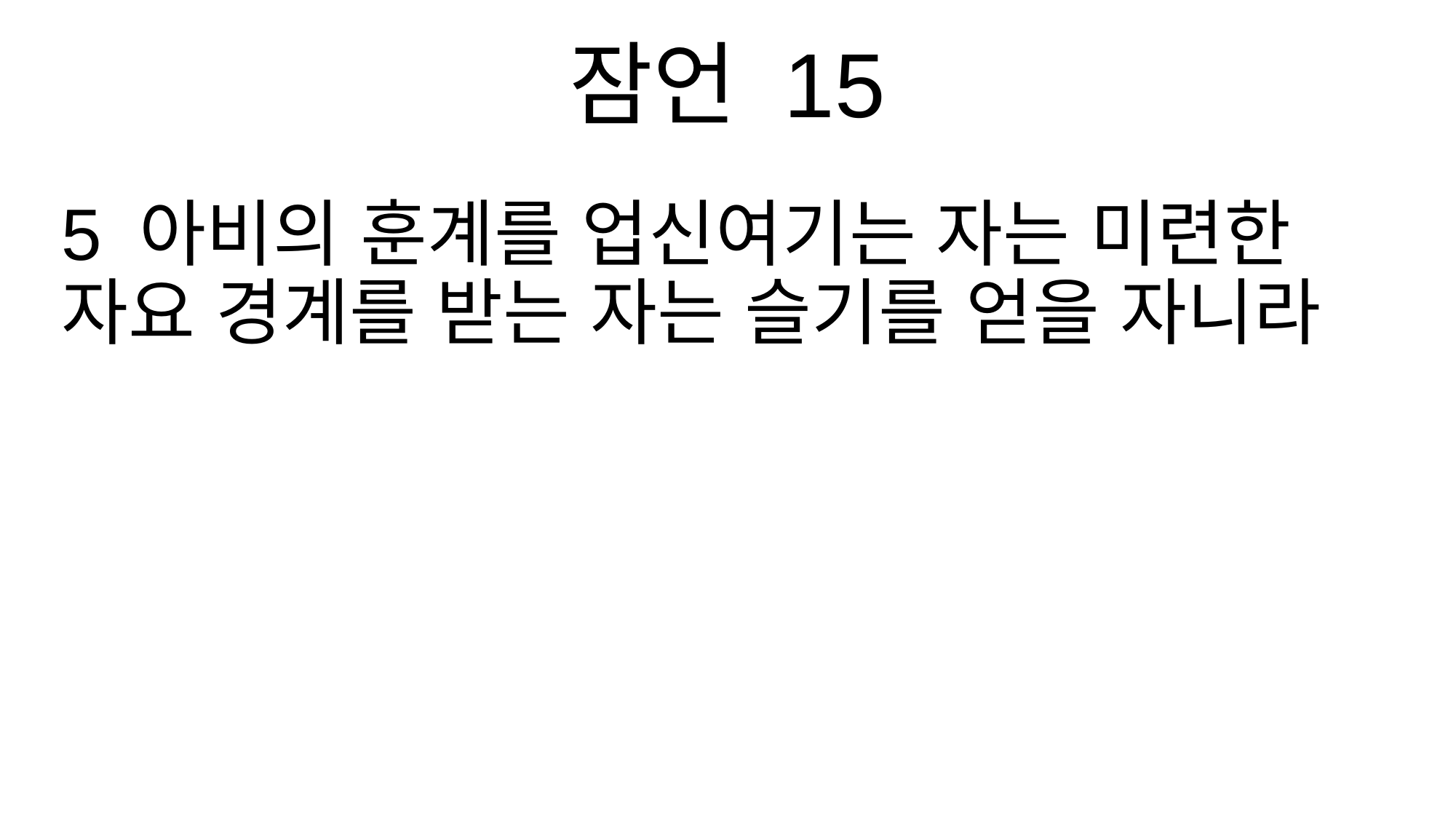

잠언 15
5 아비의 훈계를 업신여기는 자는 미련한 자요 경계를 받는 자는 슬기를 얻을 자니라